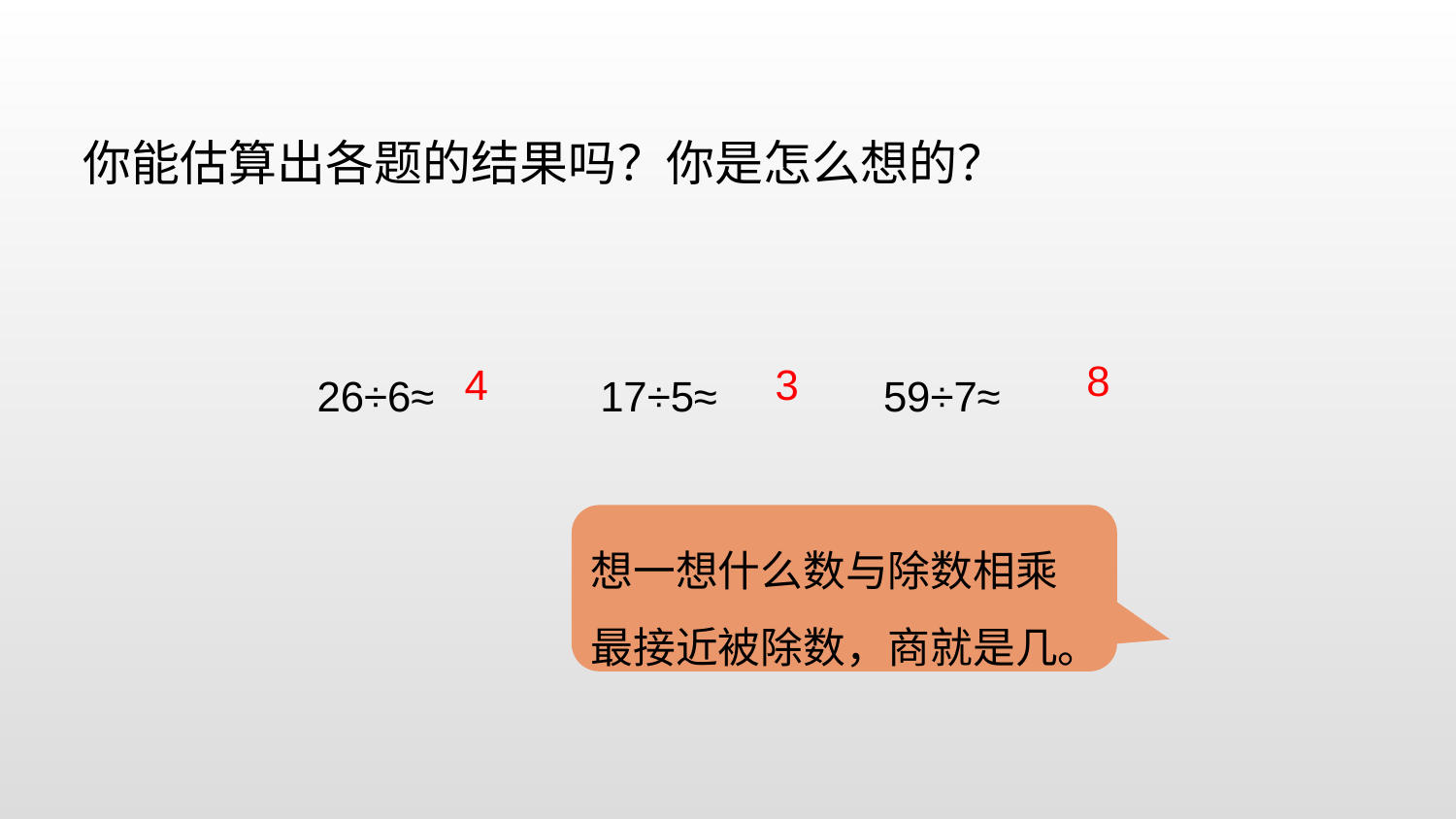

你能估算出各题的结果吗？你是怎么想的？
26÷6≈              17÷5≈              59÷7≈

8
4
3
想一想什么数与除数相乘最接近被除数，商就是几。